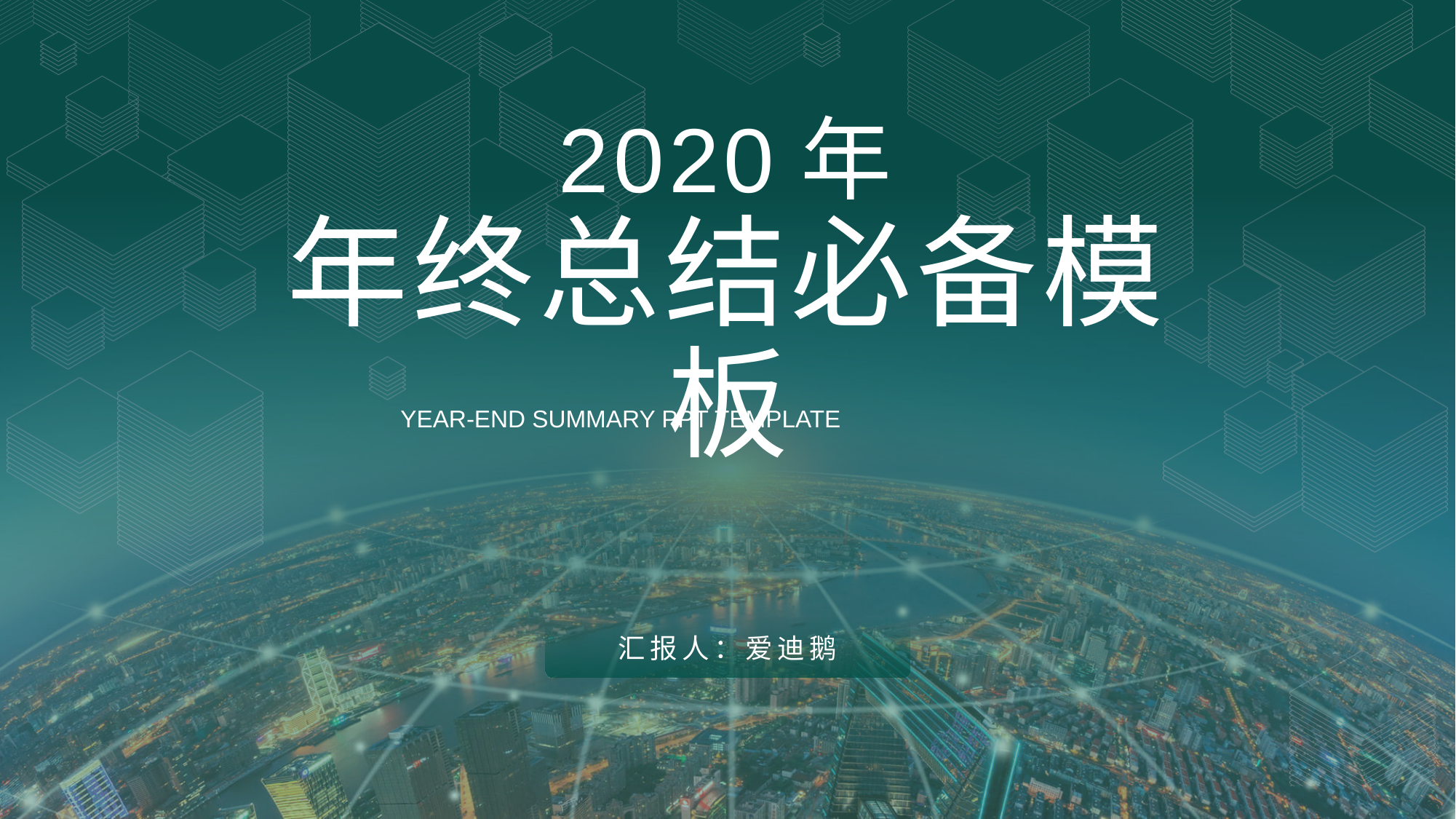

# 2020年 年终总结必备模板
YEAR-END SUMMARY PPT TEMPLATE
汇报人：爱迪鹅